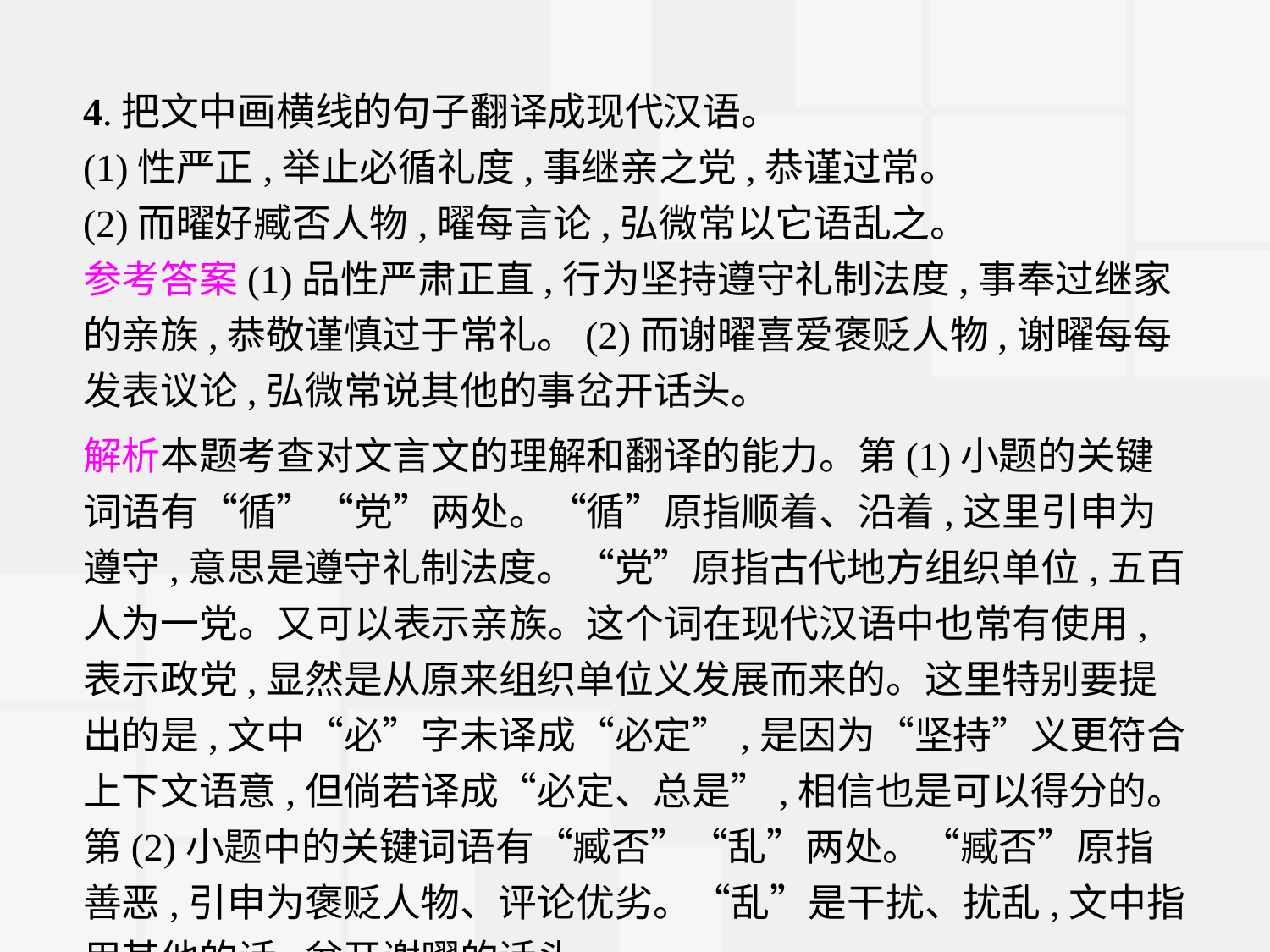

4.把文中画横线的句子翻译成现代汉语。
(1)性严正,举止必循礼度,事继亲之党,恭谨过常。
(2)而曜好臧否人物,曜每言论,弘微常以它语乱之。
参考答案(1)品性严肃正直,行为坚持遵守礼制法度,事奉过继家的亲族,恭敬谨慎过于常礼。(2)而谢曜喜爱褒贬人物,谢曜每每发表议论,弘微常说其他的事岔开话头。
解析本题考查对文言文的理解和翻译的能力。第(1)小题的关键词语有“循”“党”两处。“循”原指顺着、沿着,这里引申为遵守,意思是遵守礼制法度。“党”原指古代地方组织单位,五百人为一党。又可以表示亲族。这个词在现代汉语中也常有使用,表示政党,显然是从原来组织单位义发展而来的。这里特别要提出的是,文中“必”字未译成“必定”,是因为“坚持”义更符合上下文语意,但倘若译成“必定、总是”,相信也是可以得分的。第(2)小题中的关键词语有“臧否”“乱”两处。“臧否”原指善恶,引申为褒贬人物、评论优劣。“乱”是干扰、扰乱,文中指用其他的话,岔开谢曜的话头。